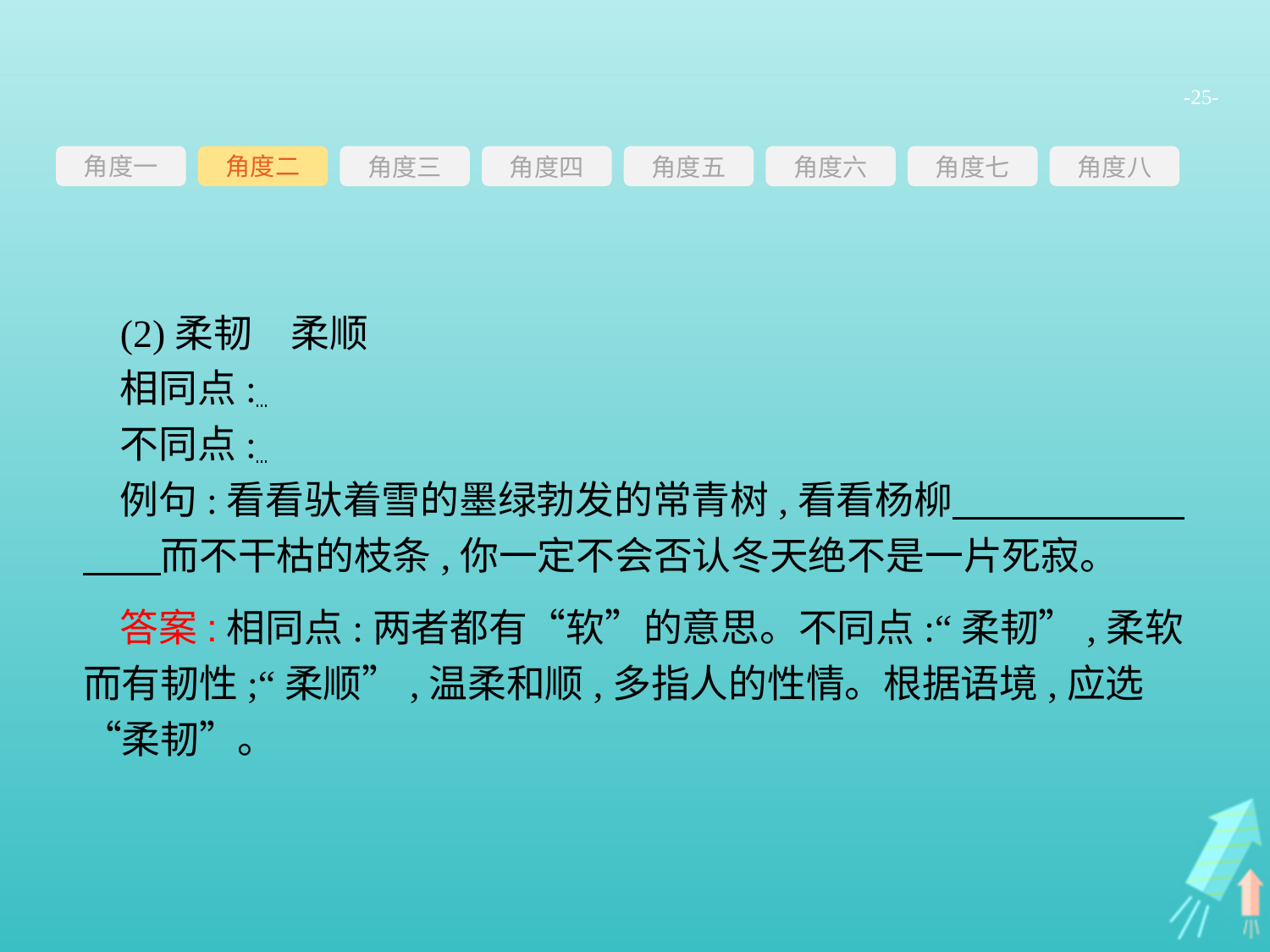

-25-
角度一
角度三
角度四
角度五
角度六
角度七
角度八
角度二
(2)柔韧　柔顺
相同点:
不同点:
例句:看看驮着雪的墨绿勃发的常青树,看看杨柳　　　　　　　　而不干枯的枝条,你一定不会否认冬天绝不是一片死寂。
答案:相同点:两者都有“软”的意思。不同点:“柔韧”,柔软而有韧性;“柔顺”,温柔和顺,多指人的性情。根据语境,应选“柔韧”。